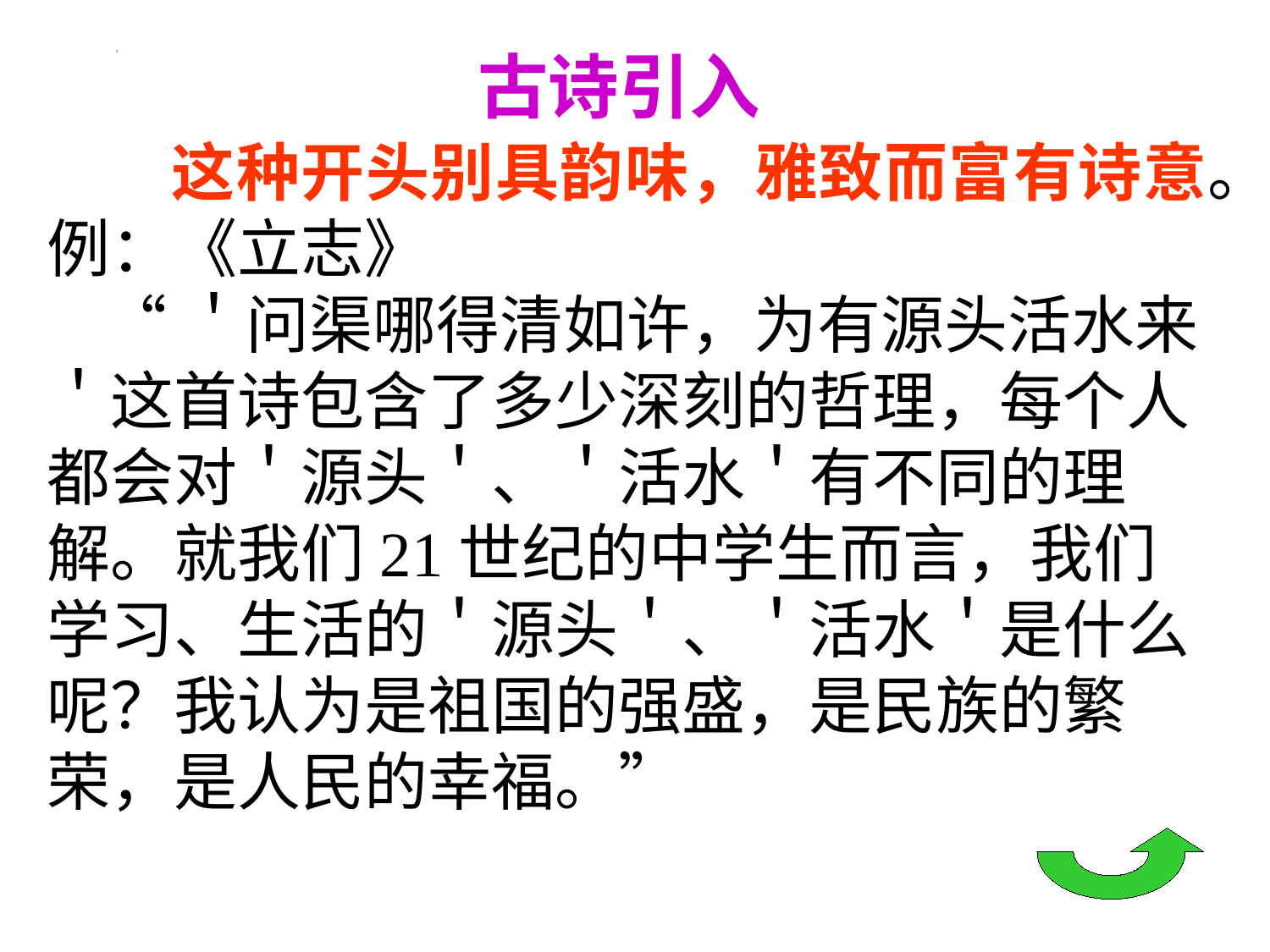

古诗引入
       这种开头别具韵味，雅致而富有诗意。
例：《立志》
    “＇问渠哪得清如许，为有源头活水来＇这首诗包含了多少深刻的哲理，每个人都会对＇源头＇、＇活水＇有不同的理解。就我们21世纪的中学生而言，我们学习、生活的＇源头＇、＇活水＇是什么呢？我认为是祖国的强盛，是民族的繁荣，是人民的幸福。”